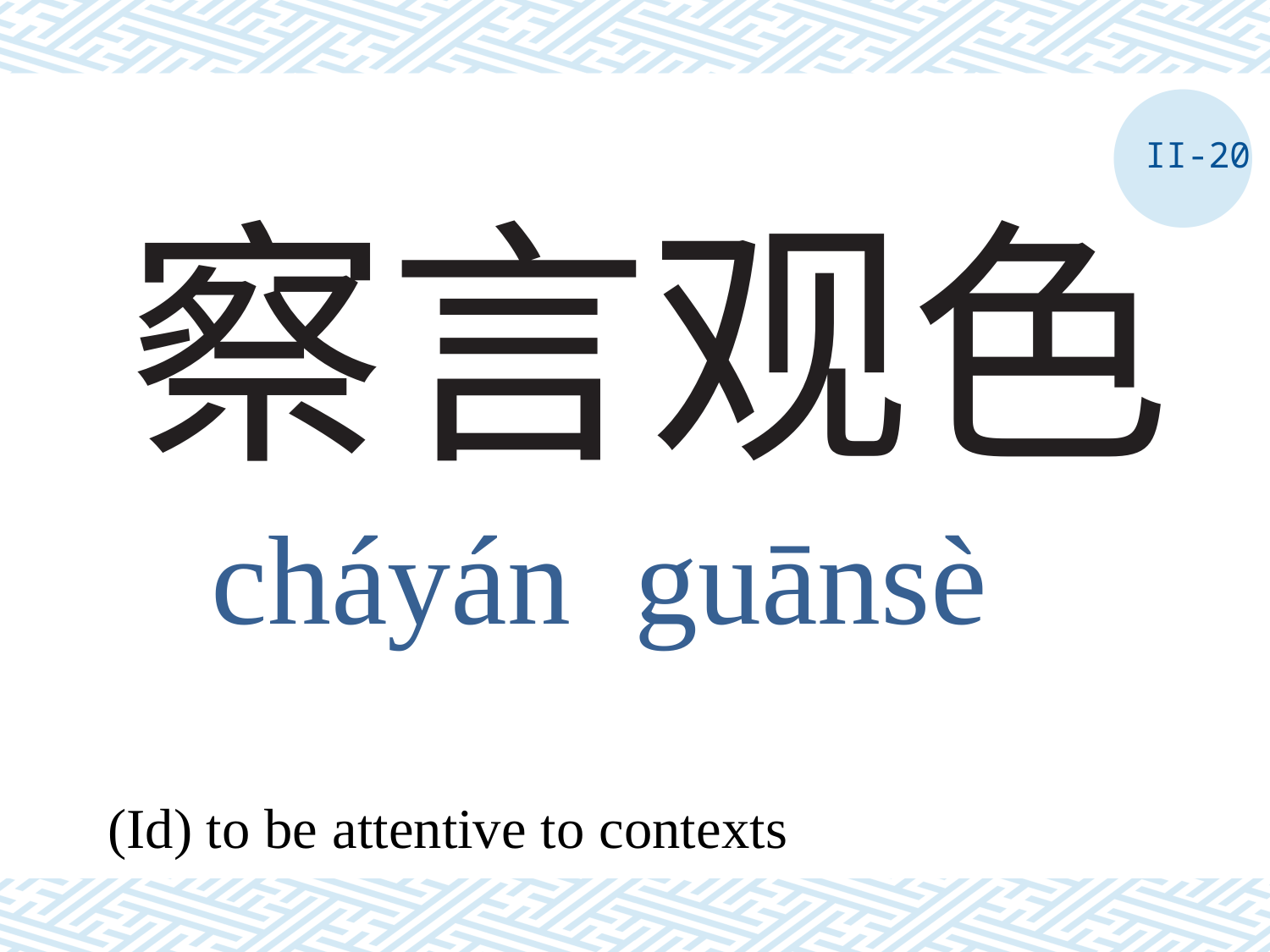

II-20

# 察言观色
cháyán  guānsè

(Id) to be attentive to contexts